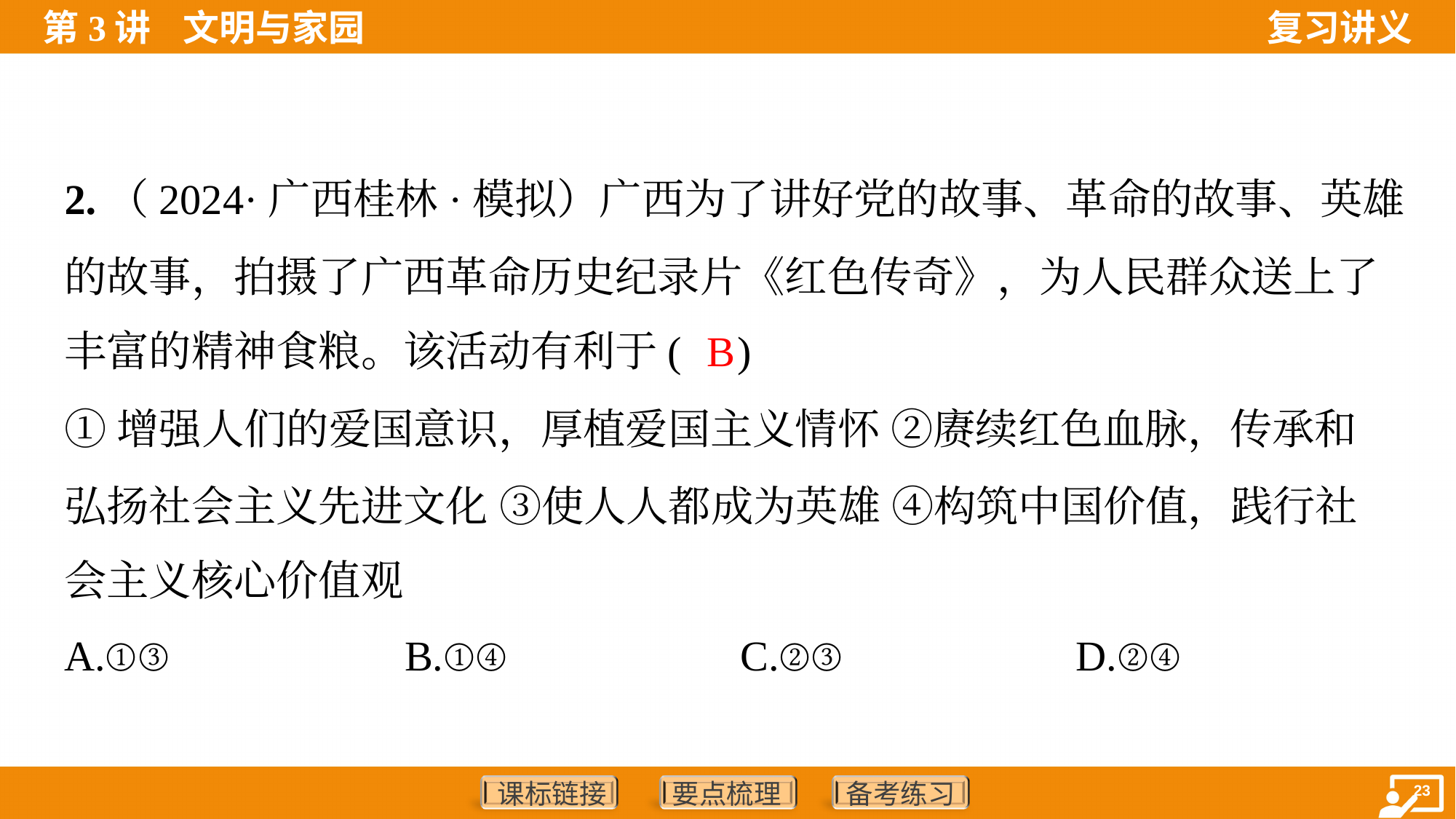

2.（2024·广西桂林·模拟）广西为了讲好党的故事、革命的故事、英雄
的故事，拍摄了广西革命历史纪录片《红色传奇》，为人民群众送上了
丰富的精神食粮。该活动有利于(     )
B
①增强人们的爱国意识，厚植爱国主义情怀 ②赓续红色血脉，传承和
弘扬社会主义先进文化 ③使人人都成为英雄 ④构筑中国价值，践行社
会主义核心价值观
A.①③	B.①④	C.②③	D.②④